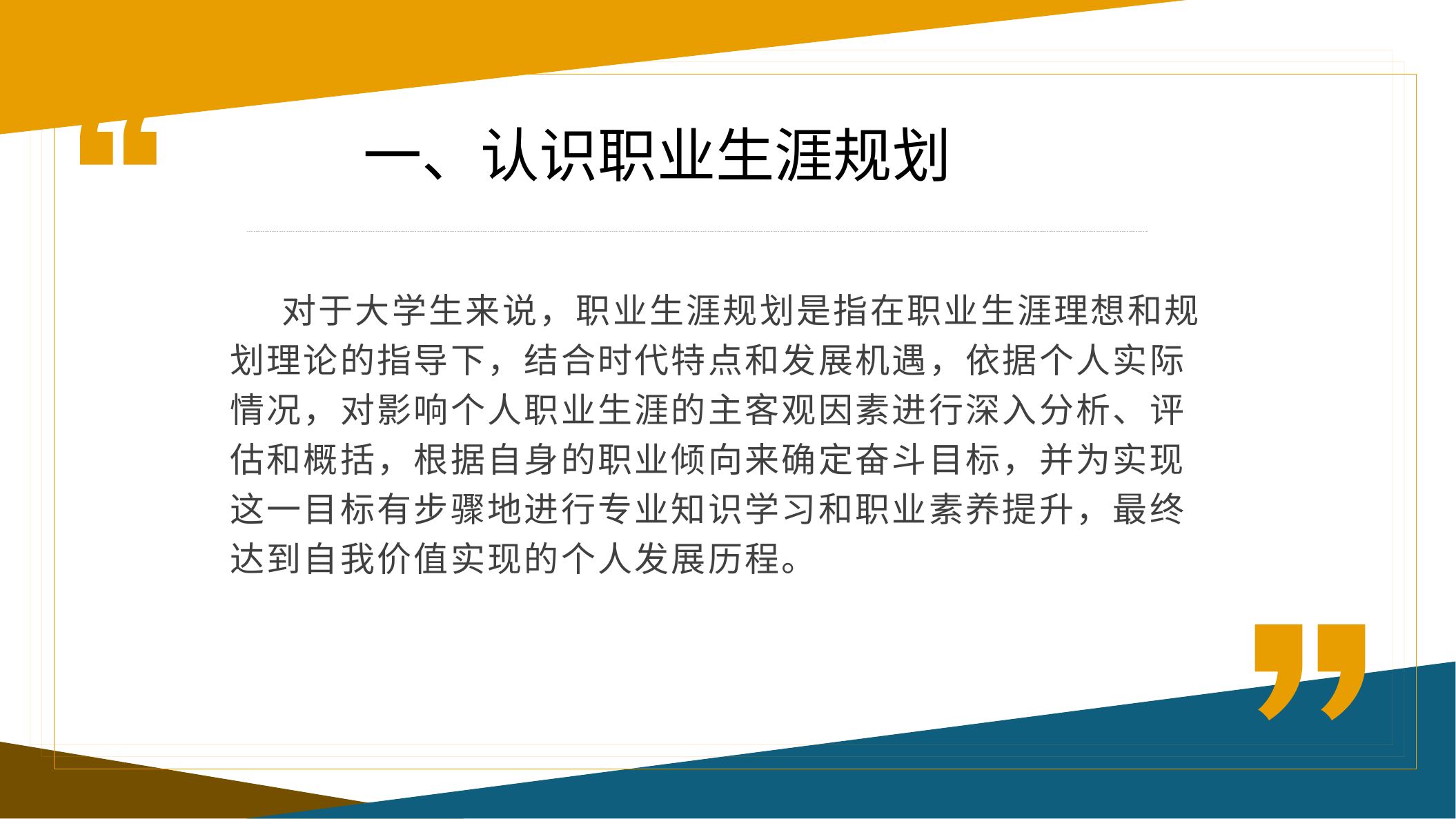

一、认识职业生涯规划
对于大学生来说，职业生涯规划是指在职业生涯理想和规划理论的指导下，结合时代特点和发展机遇，依据个人实际情况，对影响个人职业生涯的主客观因素进行深入分析、评估和概括，根据自身的职业倾向来确定奋斗目标，并为实现这一目标有步骤地进行专业知识学习和职业素养提升，最终达到自我价值实现的个人发展历程。